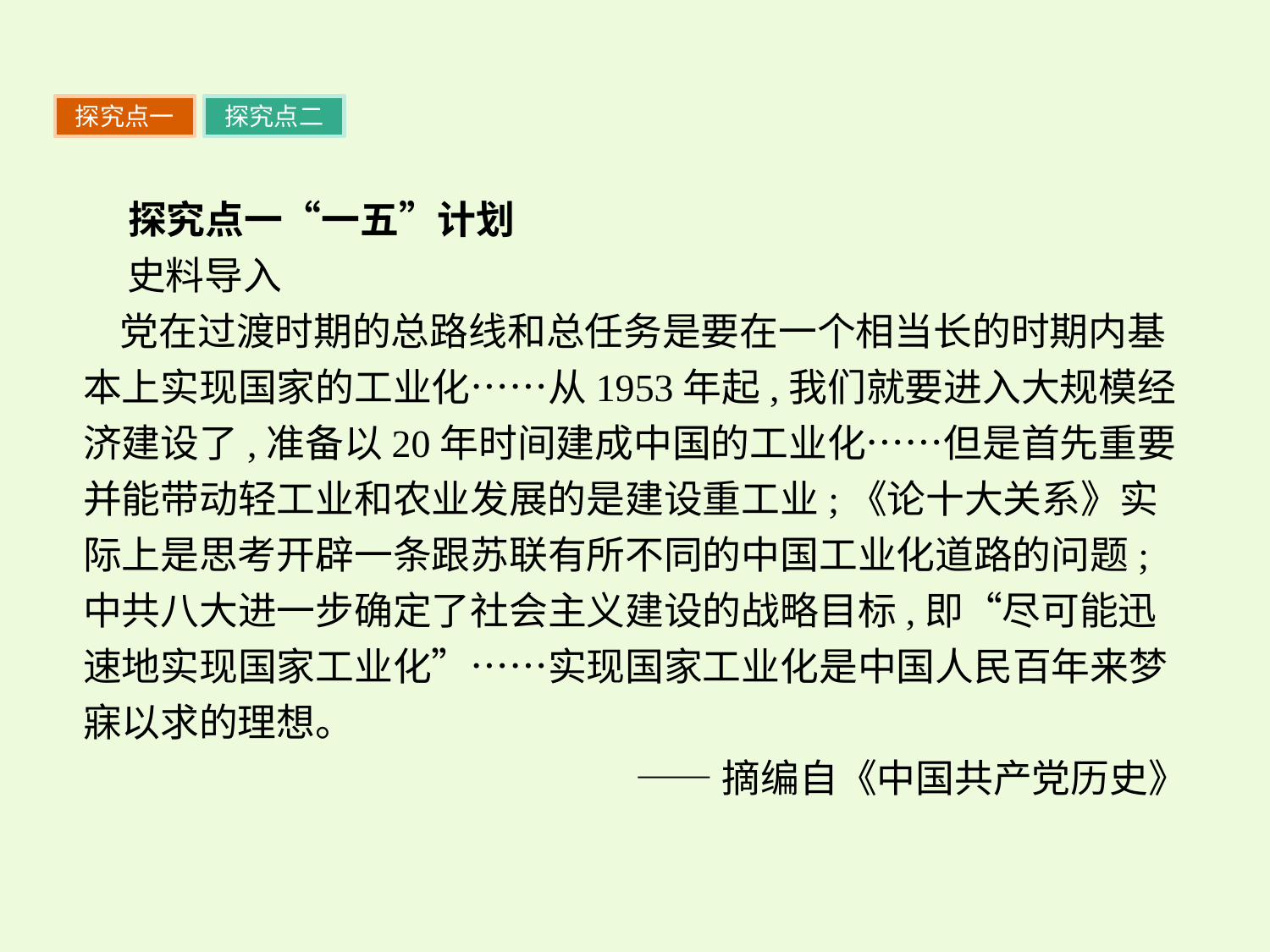

探究点一
探究点二
    探究点一“一五”计划
    史料导入
党在过渡时期的总路线和总任务是要在一个相当长的时期内基本上实现国家的工业化……从1953年起,我们就要进入大规模经济建设了,准备以20年时间建成中国的工业化……但是首先重要并能带动轻工业和农业发展的是建设重工业;《论十大关系》实际上是思考开辟一条跟苏联有所不同的中国工业化道路的问题;中共八大进一步确定了社会主义建设的战略目标,即“尽可能迅速地实现国家工业化”……实现国家工业化是中国人民百年来梦寐以求的理想。
——摘编自《中国共产党历史》